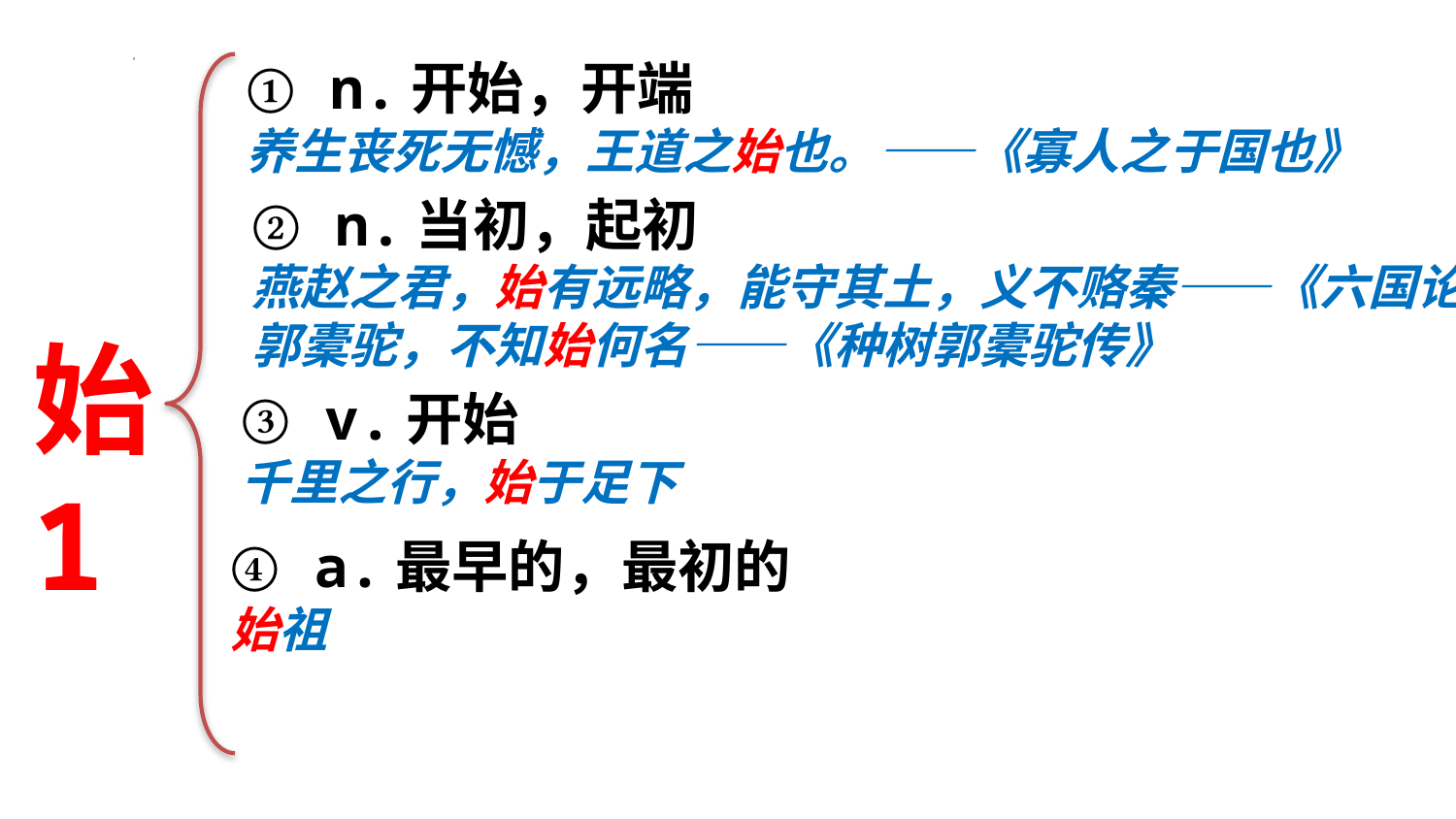

① n.开始，开端
养生丧死无憾，王道之始也。——《寡人之于国也》

② n.当初，起初
燕赵之君，始有远略，能守其土，义不赂秦——《六国论》
郭橐驼，不知始何名——《种树郭橐驼传》
始
1
③ v.开始
千里之行，始于足下
④ a.最早的，最初的
始祖